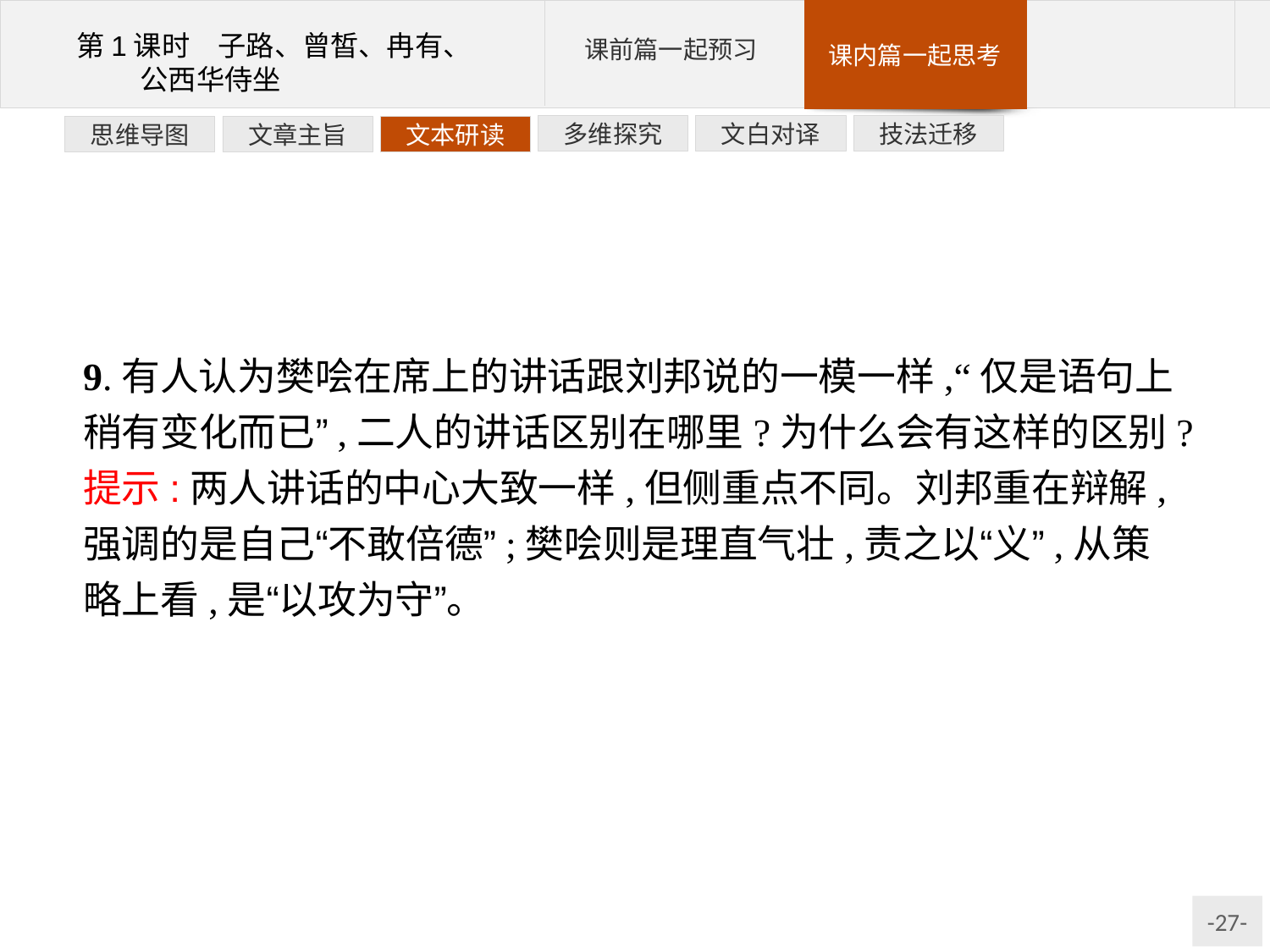

技法迁移
文白对译
多维探究
文本研读
文章主旨
思维导图
9.有人认为樊哙在席上的讲话跟刘邦说的一模一样,“仅是语句上稍有变化而已”,二人的讲话区别在哪里?为什么会有这样的区别?
提示:两人讲话的中心大致一样,但侧重点不同。刘邦重在辩解,强调的是自己“不敢倍德”;樊哙则是理直气壮,责之以“义”,从策略上看,是“以攻为守”。